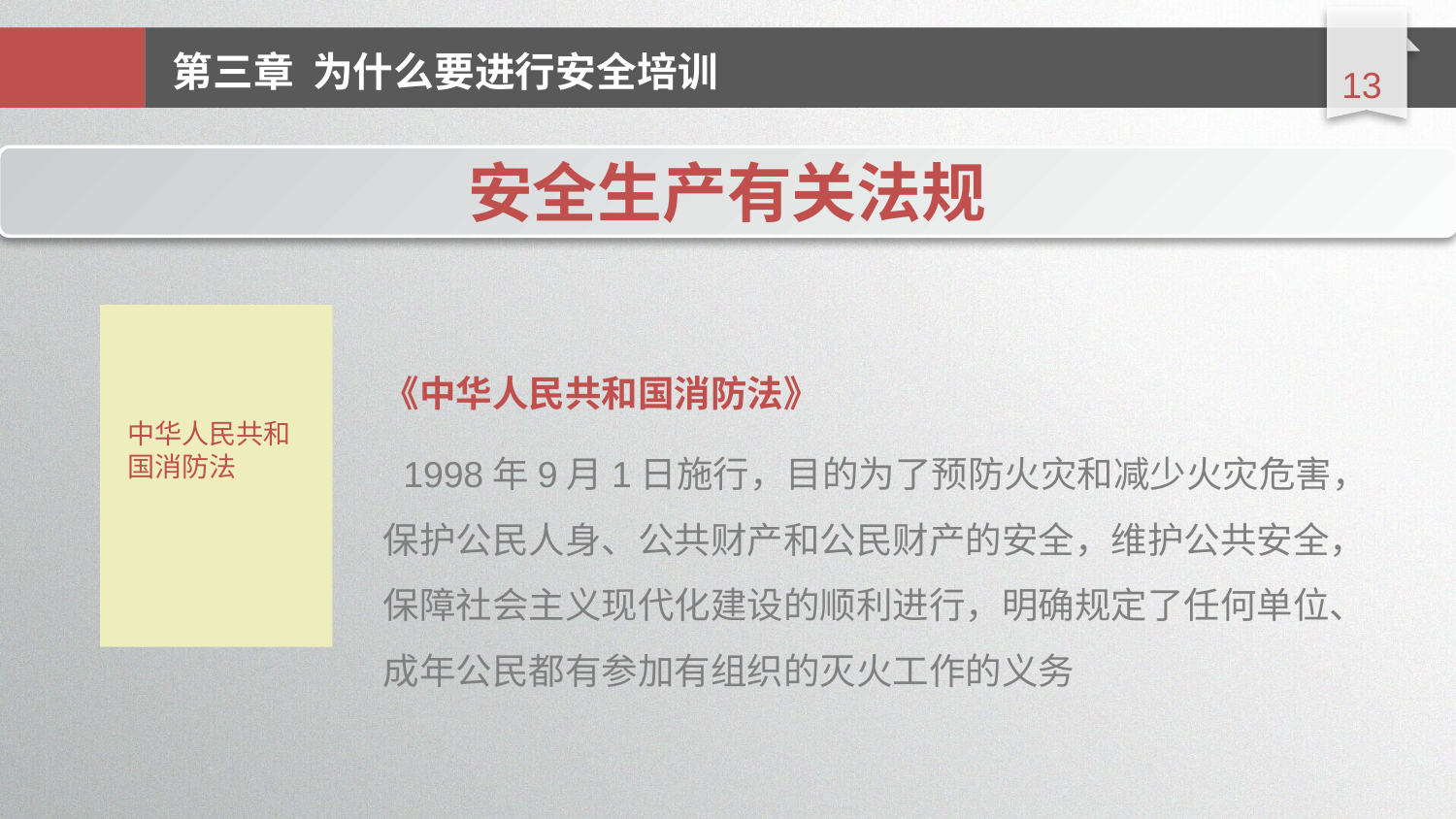

延时符
第三章  为什么要进行安全培训
安全生产有关法规

中华人民共和国消防法
《中华人民共和国消防法》
  1998年9月1日施行，目的为了预防火灾和减少火灾危害，保护公民人身、公共财产和公民财产的安全，维护公共安全，保障社会主义现代化建设的顺利进行，明确规定了任何单位、成年公民都有参加有组织的灭火工作的义务